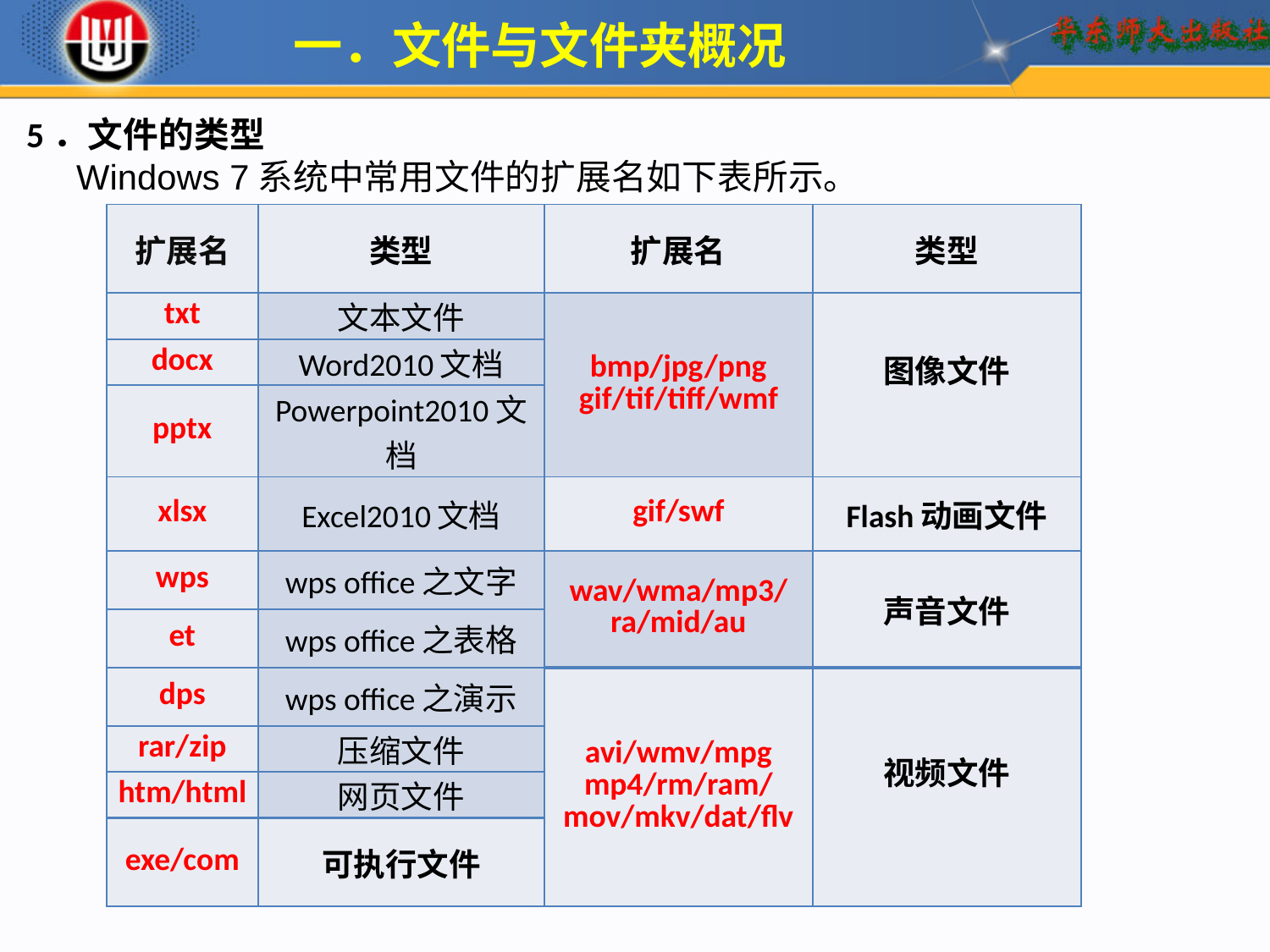

一．文件与文件夹概况
5．文件的类型
      Windows 7系统中常用文件的扩展名如下表所示。
| 扩展名 | 类型 | 扩展名 | 类型 |
| --- | --- | --- | --- |
| txt | 文本文件 | bmp/jpg/png gif/tif/tiff/wmf | 图像文件 |
| docx | Word2010文档 |  |  |
| pptx | Powerpoint2010文档 |  |  |
| xlsx | Excel2010文档 | gif/swf | Flash动画文件 |
| wps | wps office之文字 | wav/wma/mp3/ra/mid/au | 声音文件 |
| et | wps office之表格 |  |  |
| dps | wps office之演示 | avi/wmv/mpg mp4/rm/ram/mov/mkv/dat/flv | 视频文件 |
| rar/zip | 压缩文件 |  |  |
| htm/html | 网页文件 |  |  |
| exe/com | 可执行文件 |  |  |